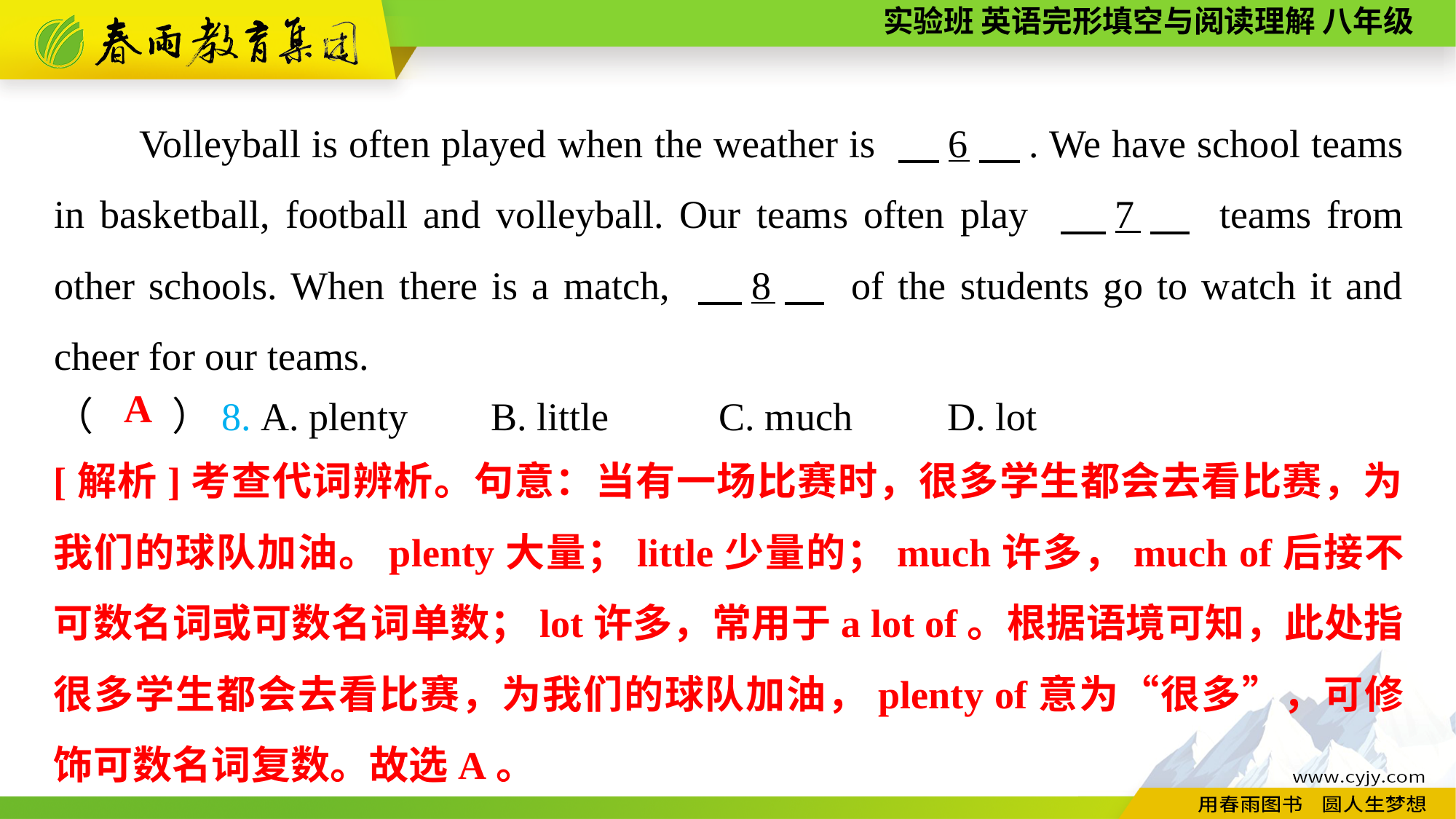

Volleyball is often played when the weather is 　6　. We have school teams in basketball, football and volleyball. Our teams often play 　7　 teams from other schools. When there is a match, 　8　 of the students go to watch it and cheer for our teams.
（　　）8. A. plenty	B. little	 C. much	  D. lot
A
[解析]考查代词辨析。句意：当有一场比赛时，很多学生都会去看比赛，为我们的球队加油。plenty大量；little少量的；much许多，much of后接不可数名词或可数名词单数；lot许多，常用于a lot of。根据语境可知，此处指很多学生都会去看比赛，为我们的球队加油，plenty of意为“很多”，可修饰可数名词复数。故选A。